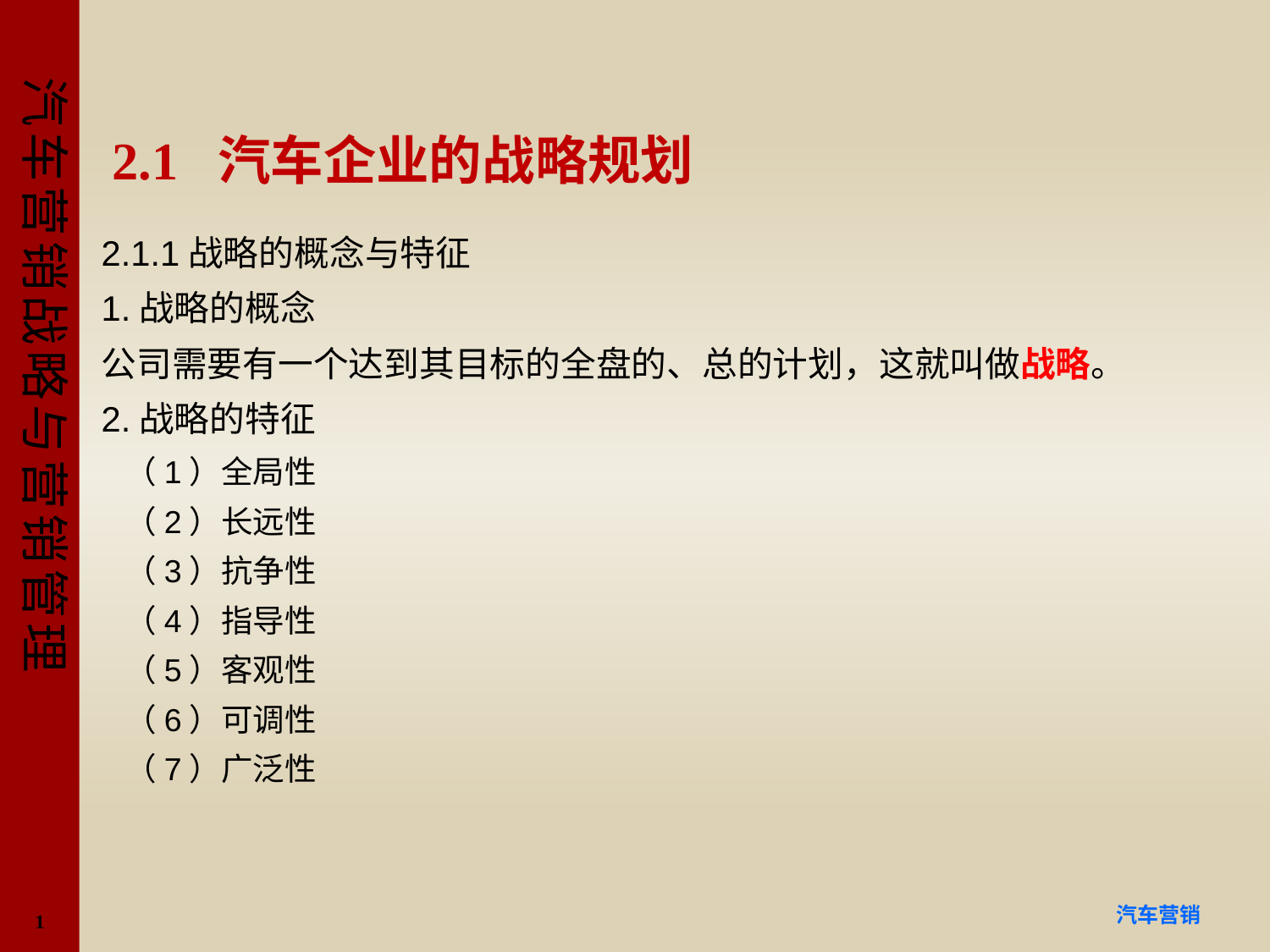

# 2.1  汽车企业的战略规划
2.1.1战略的概念与特征
1.战略的概念
公司需要有一个达到其目标的全盘的、总的计划，这就叫做战略。
2.战略的特征
（1）全局性
（2）长远性
（3）抗争性
（4）指导性
（5）客观性
（6）可调性
（7）广泛性

1